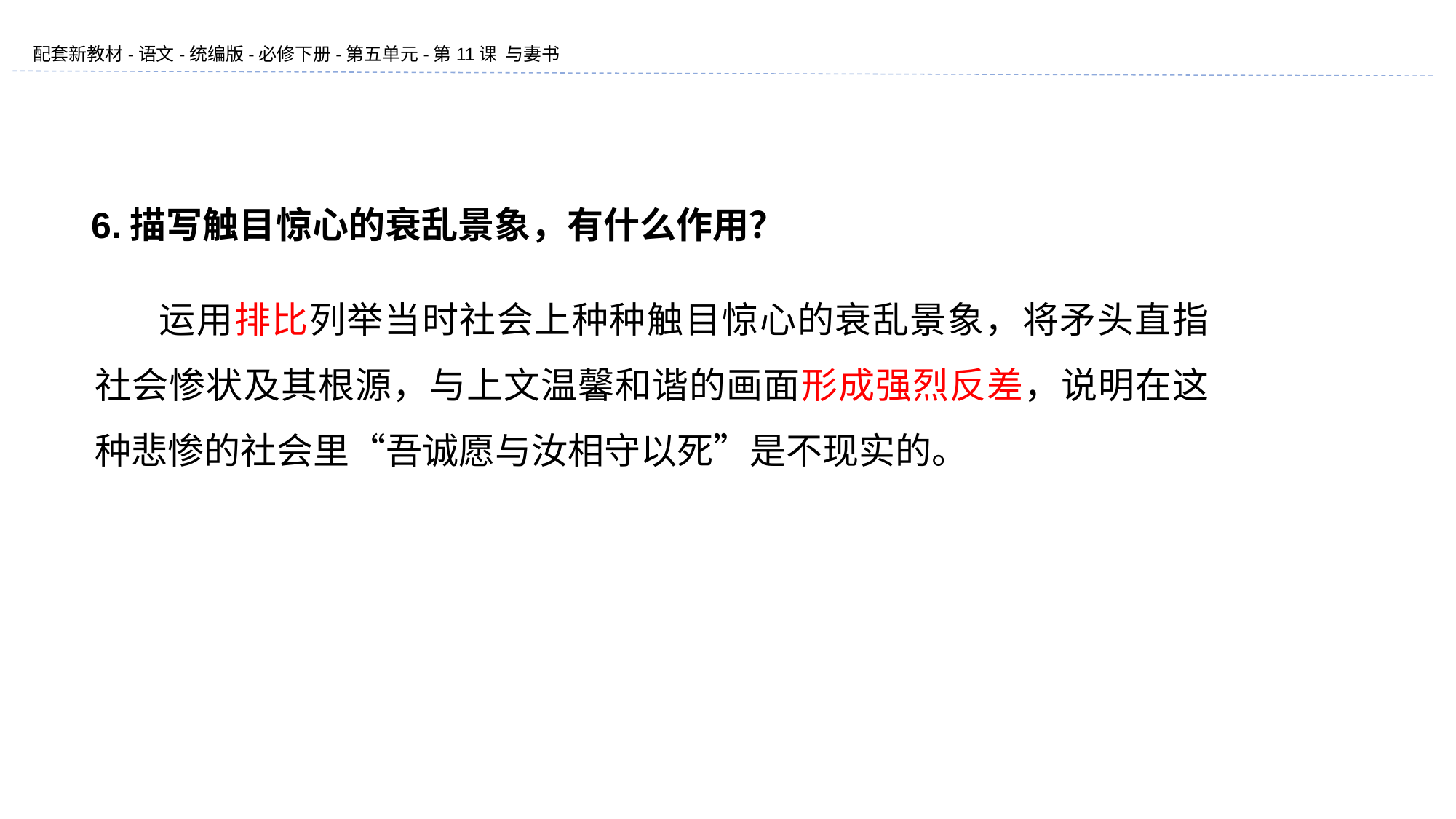

6.描写触目惊心的衰乱景象，有什么作用？
运用排比列举当时社会上种种触目惊心的衰乱景象，将矛头直指社会惨状及其根源，与上文温馨和谐的画面形成强烈反差，说明在这种悲惨的社会里“吾诚愿与汝相守以死”是不现实的。